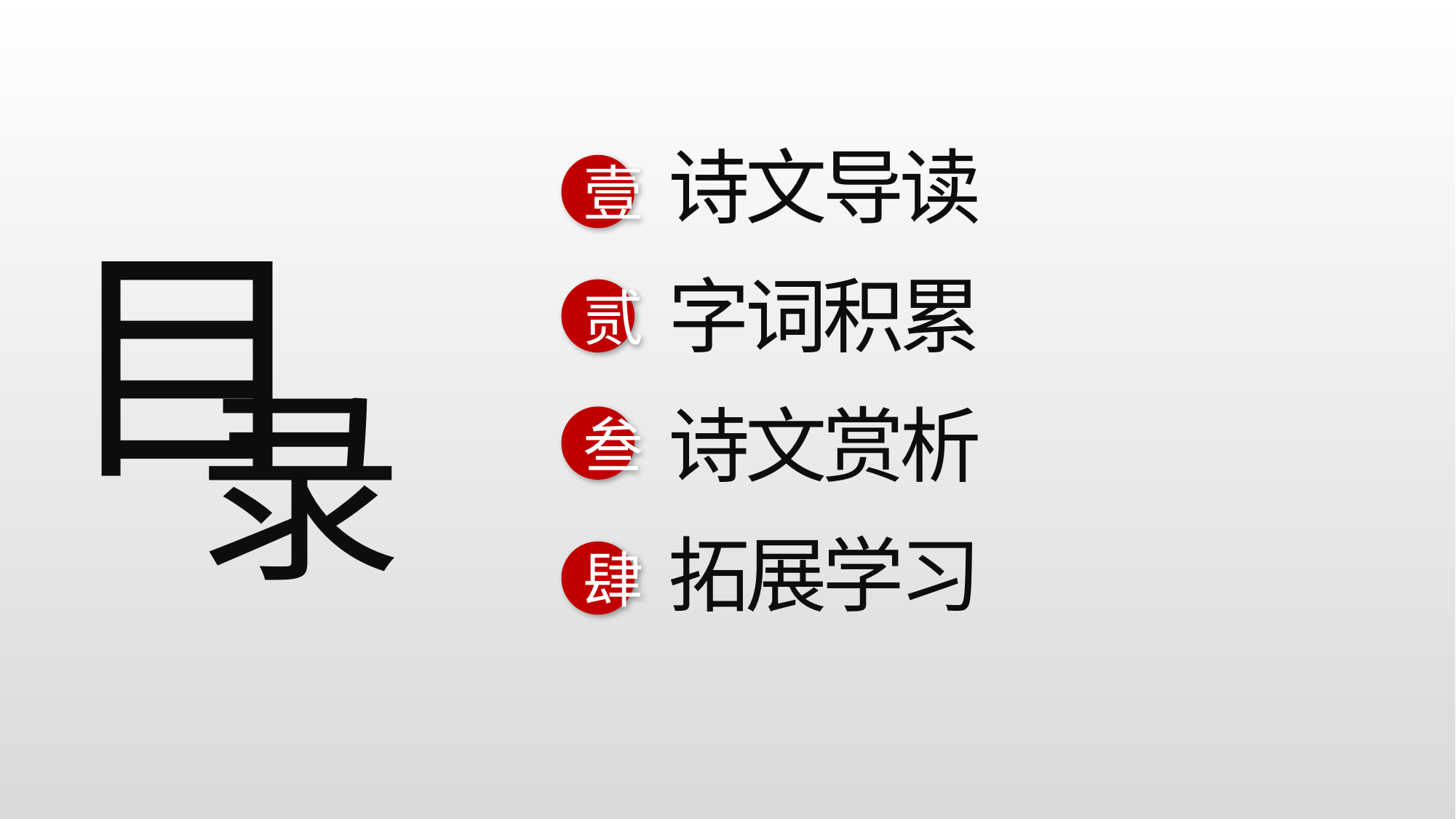

诗文导读
壹
目
录
字词积累
贰
诗文赏析
叁
拓展学习
肆